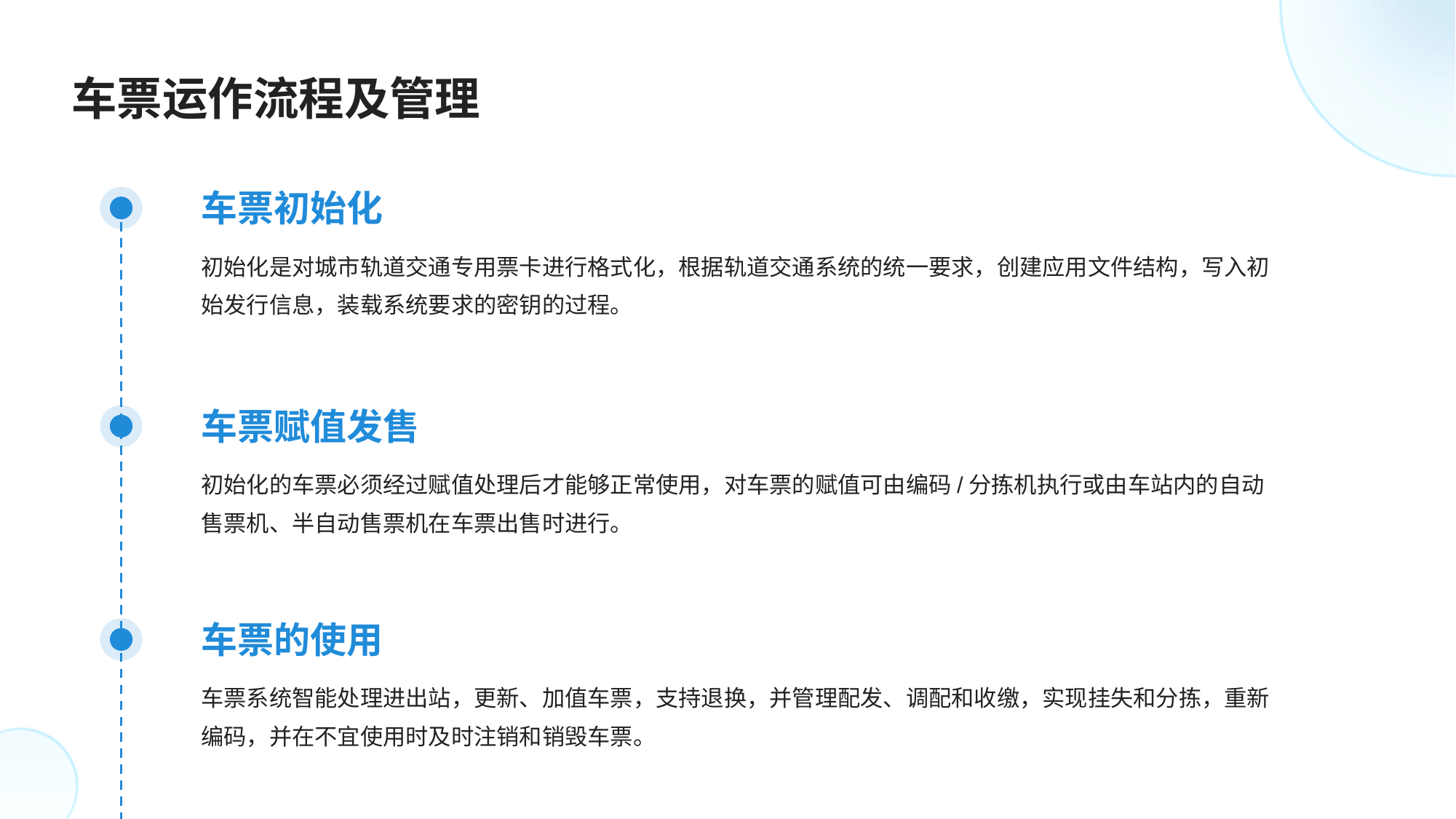

车票运作流程及管理
车票初始化

初始化是对城市轨道交通专用票卡进行格式化，根据轨道交通系统的统一要求，创建应用文件结构，写入初始发行信息，装载系统要求的密钥的过程。
车票赋值发售

初始化的车票必须经过赋值处理后才能够正常使用，对车票的赋值可由编码/分拣机执行或由车站内的自动售票机、半自动售票机在车票出售时进行。
车票的使用

车票系统智能处理进出站，更新、加值车票，支持退换，并管理配发、调配和收缴，实现挂失和分拣，重新编码，并在不宜使用时及时注销和销毁车票。